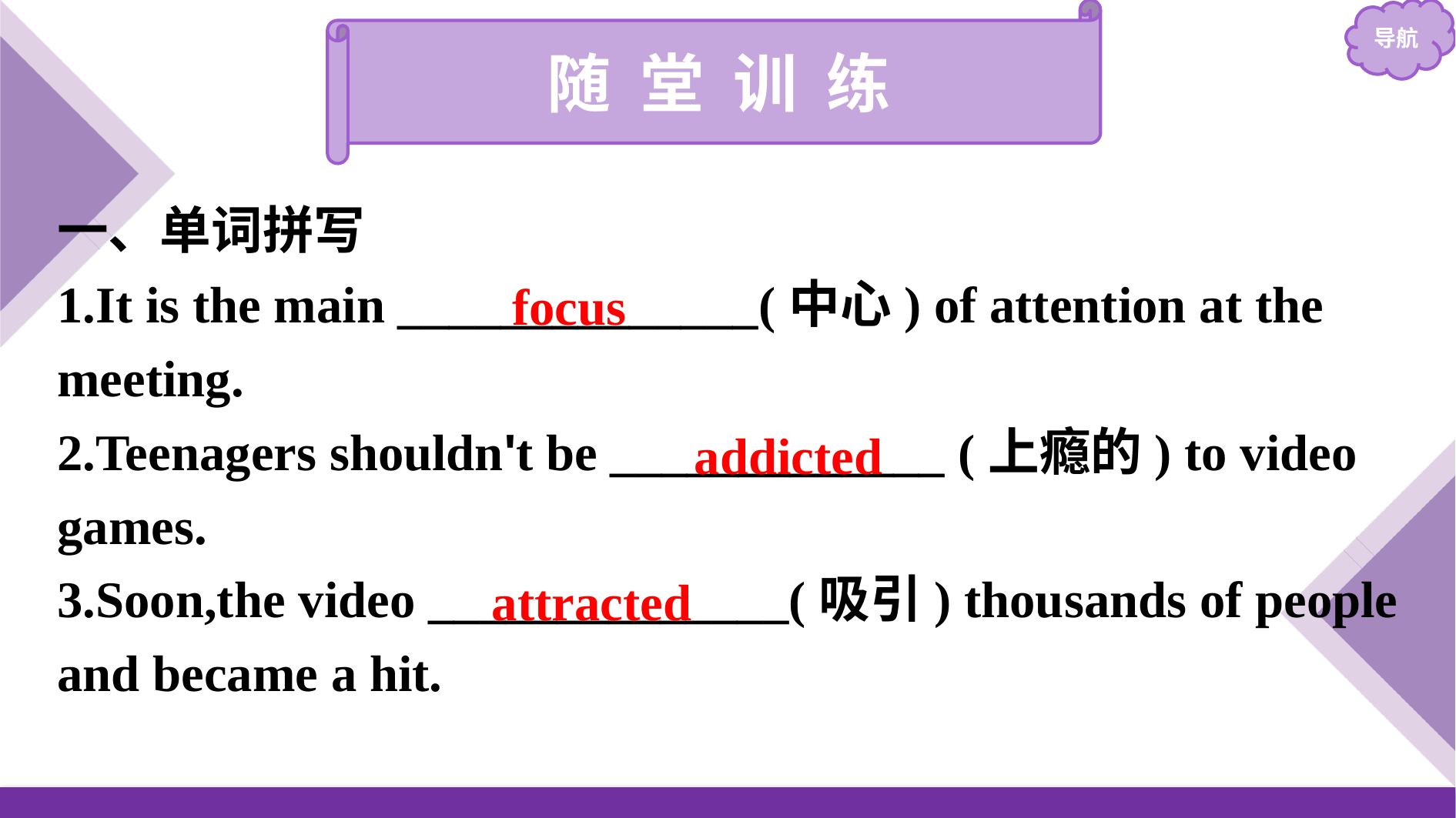

随  堂  训  练
一、单词拼写
1.It is the main ______________(中心) of attention at the meeting.
2.Teenagers shouldn't be _____________ (上瘾的) to video games.
3.Soon,the video ______________(吸引) thousands of people and became a hit.

focus
addicted
attracted